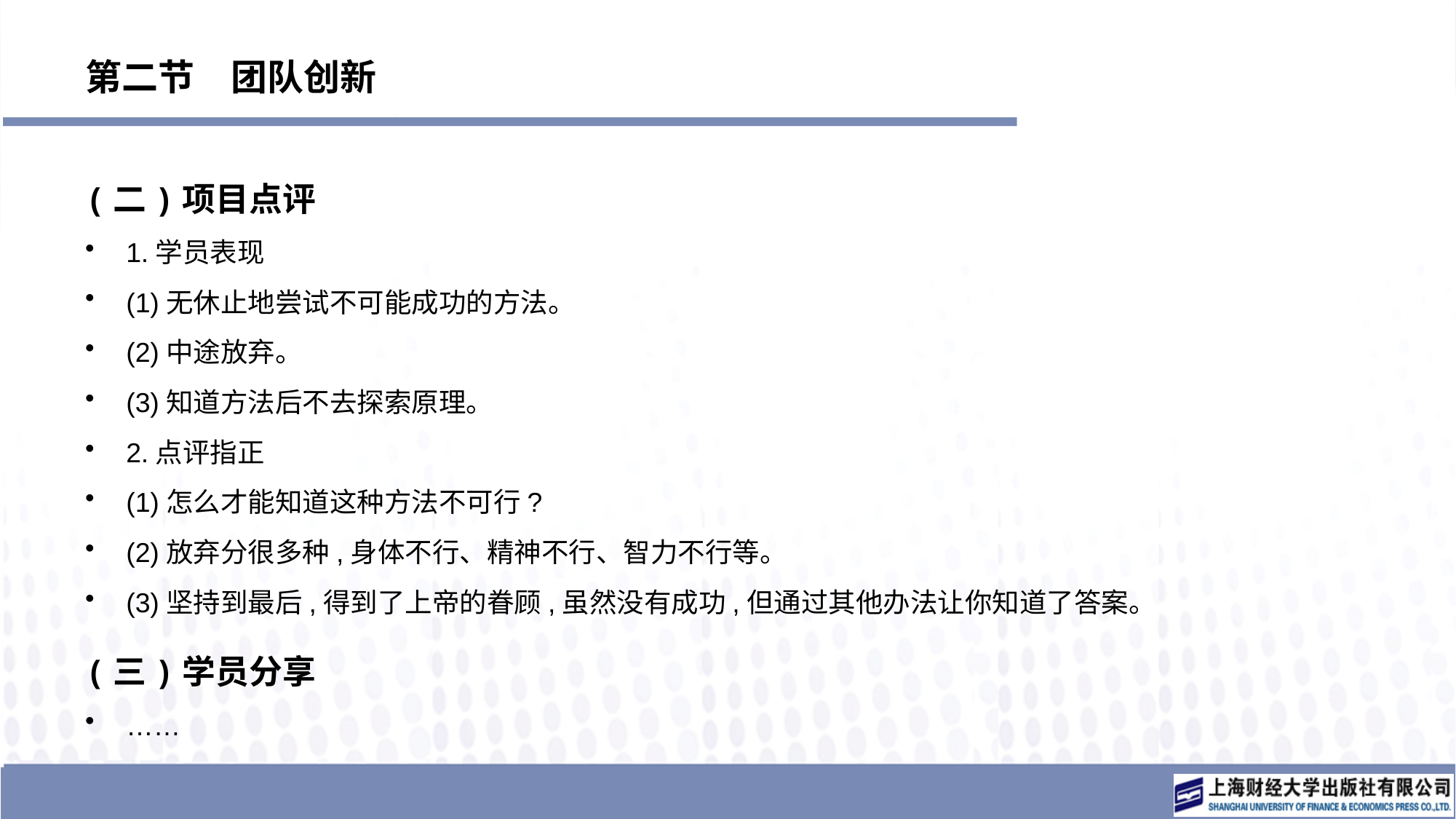

# 第二节　团队创新
(二)项目点评
1.学员表现
(1)无休止地尝试不可能成功的方法。
(2)中途放弃。
(3)知道方法后不去探索原理。
2.点评指正
(1)怎么才能知道这种方法不可行?
(2)放弃分很多种,身体不行、精神不行、智力不行等。
(3)坚持到最后,得到了上帝的眷顾,虽然没有成功,但通过其他办法让你知道了答案。
(三)学员分享
……